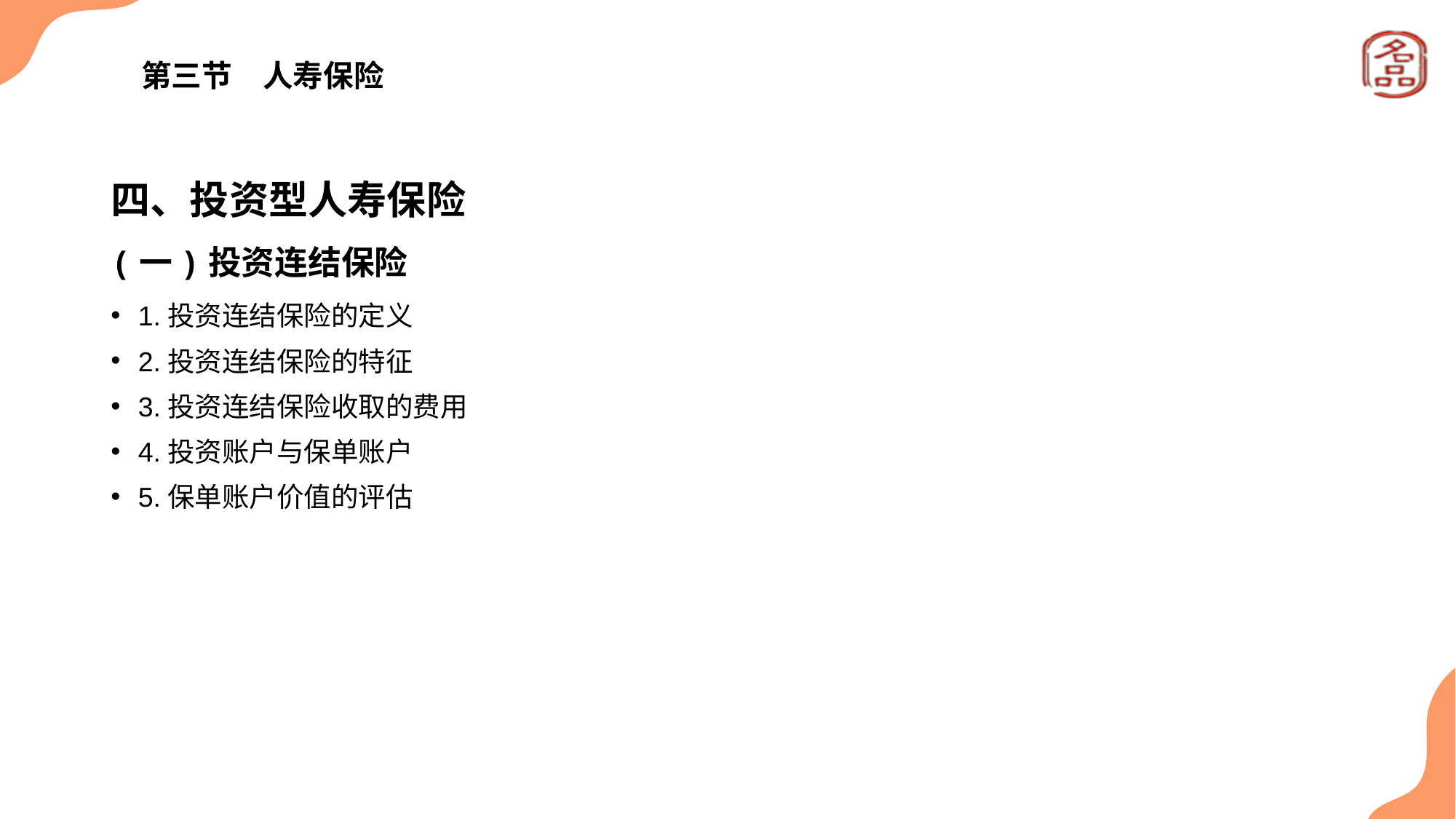

# 第三节　人寿保险
四、投资型人寿保险
(一)投资连结保险
1.投资连结保险的定义
2.投资连结保险的特征
3.投资连结保险收取的费用
4.投资账户与保单账户
5.保单账户价值的评估